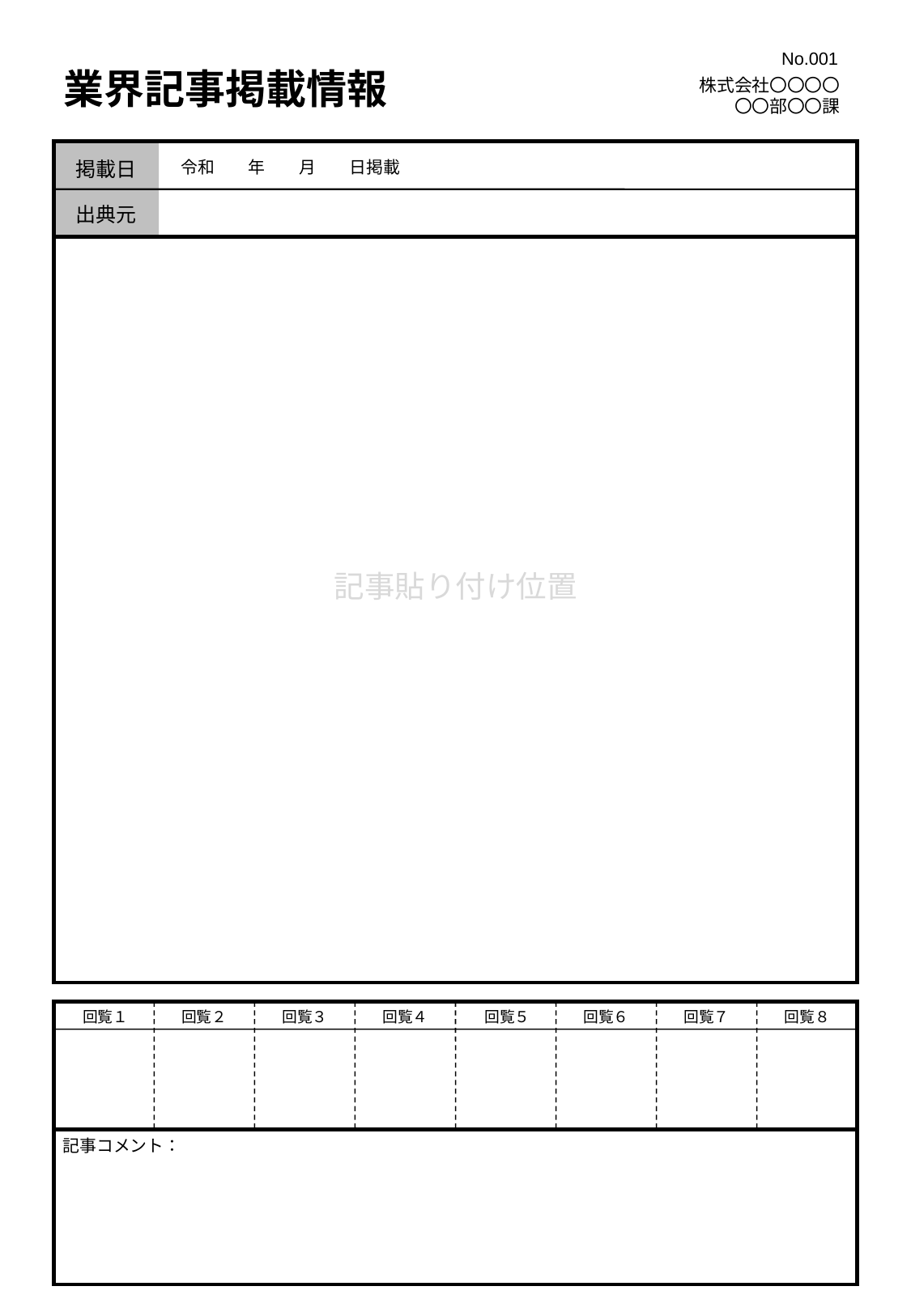

No.001
# 業界記事掲載情報
株式会社〇〇〇〇
〇〇部〇〇課

掲載日
令和　　年　　月　　日掲載

出典元

記事貼り付け位置

回覧１

回覧２

回覧３

回覧４

回覧５

回覧６

回覧７

回覧８

記事コメント：